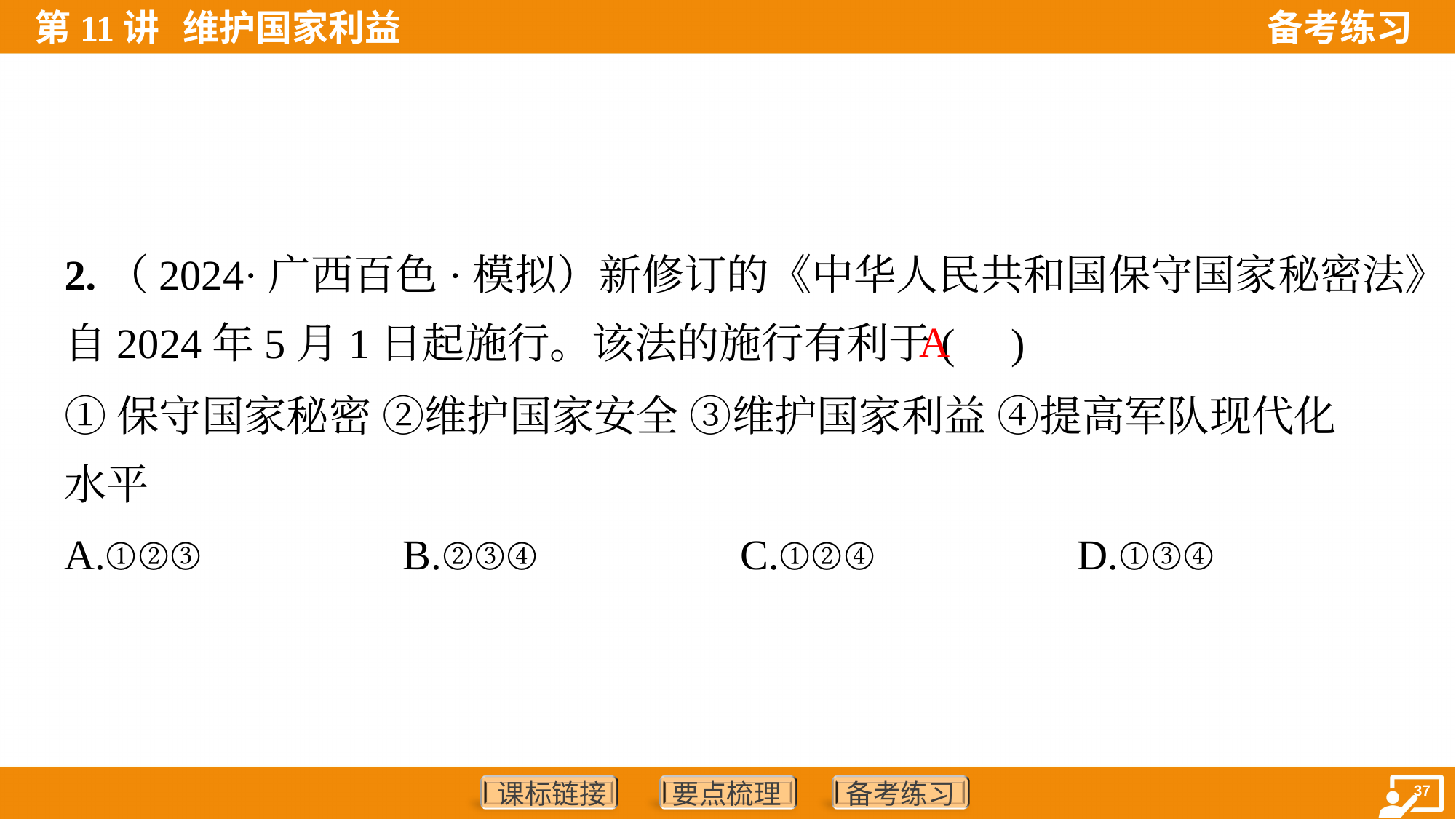

2.（2024·广西百色·模拟）新修订的《中华人民共和国保守国家秘密法》
自2024年5月1日起施行。该法的施行有利于(     )
A
①保守国家秘密 ②维护国家安全 ③维护国家利益 ④提高军队现代化
水平
A.①②③	B.②③④	C.①②④	D.①③④